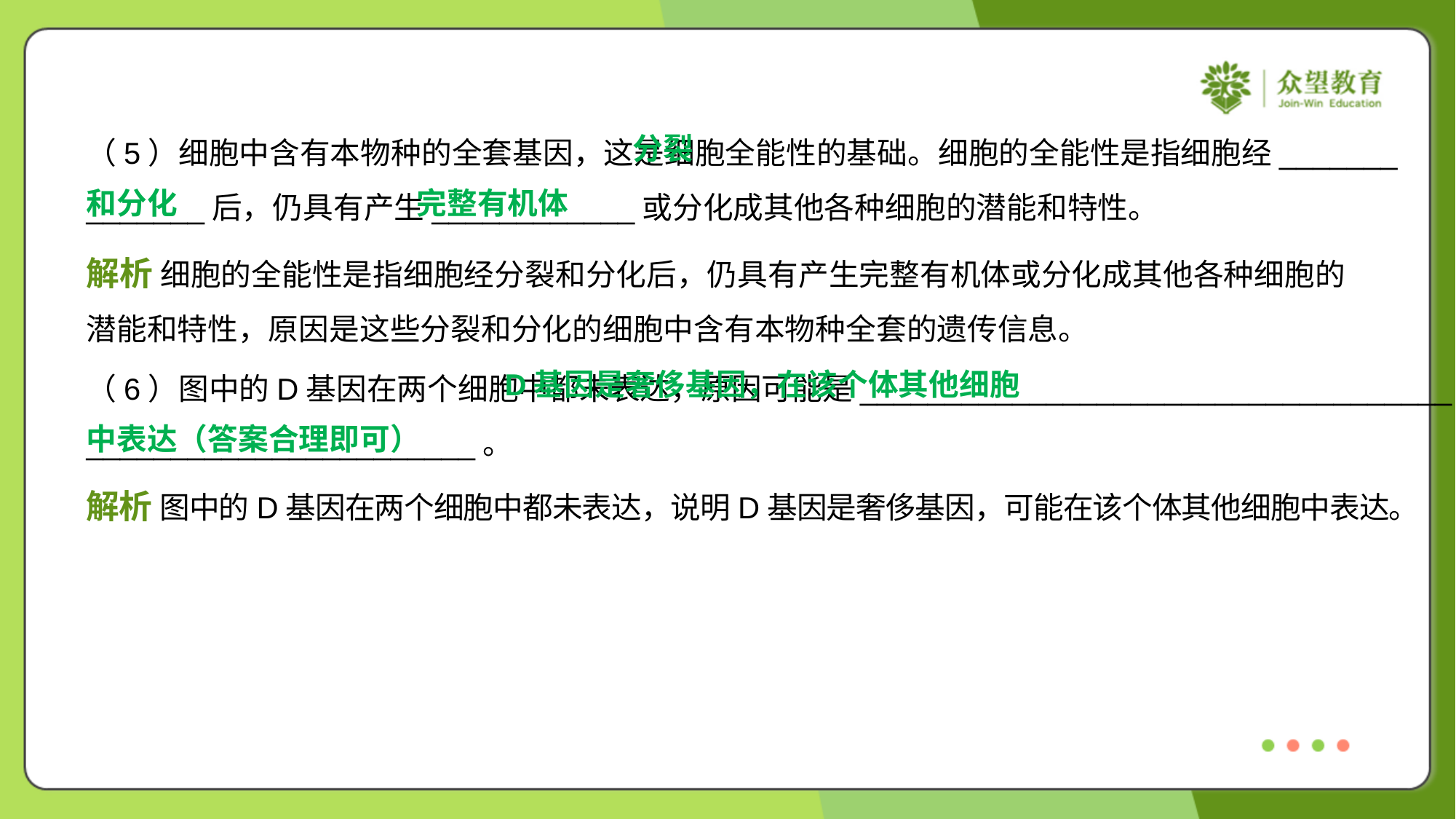

分裂
和分化
（5）细胞中含有本物种的全套基因，这是细胞全能性的基础。细胞的全能性是指细胞经_______
_______后，仍具有产生____________或分化成其他各种细胞的潜能和特性。
完整有机体
解析 细胞的全能性是指细胞经分裂和分化后，仍具有产生完整有机体或分化成其他各种细胞的
潜能和特性，原因是这些分裂和分化的细胞中含有本物种全套的遗传信息。
                                                  D基因是奢侈基因，在该个体其他细胞
中表达（答案合理即可）
（6）图中的D基因在两个细胞中都未表达，原因可能是___________________________________
_______________________。
解析 图中的D基因在两个细胞中都未表达，说明D基因是奢侈基因，可能在该个体其他细胞中表达。